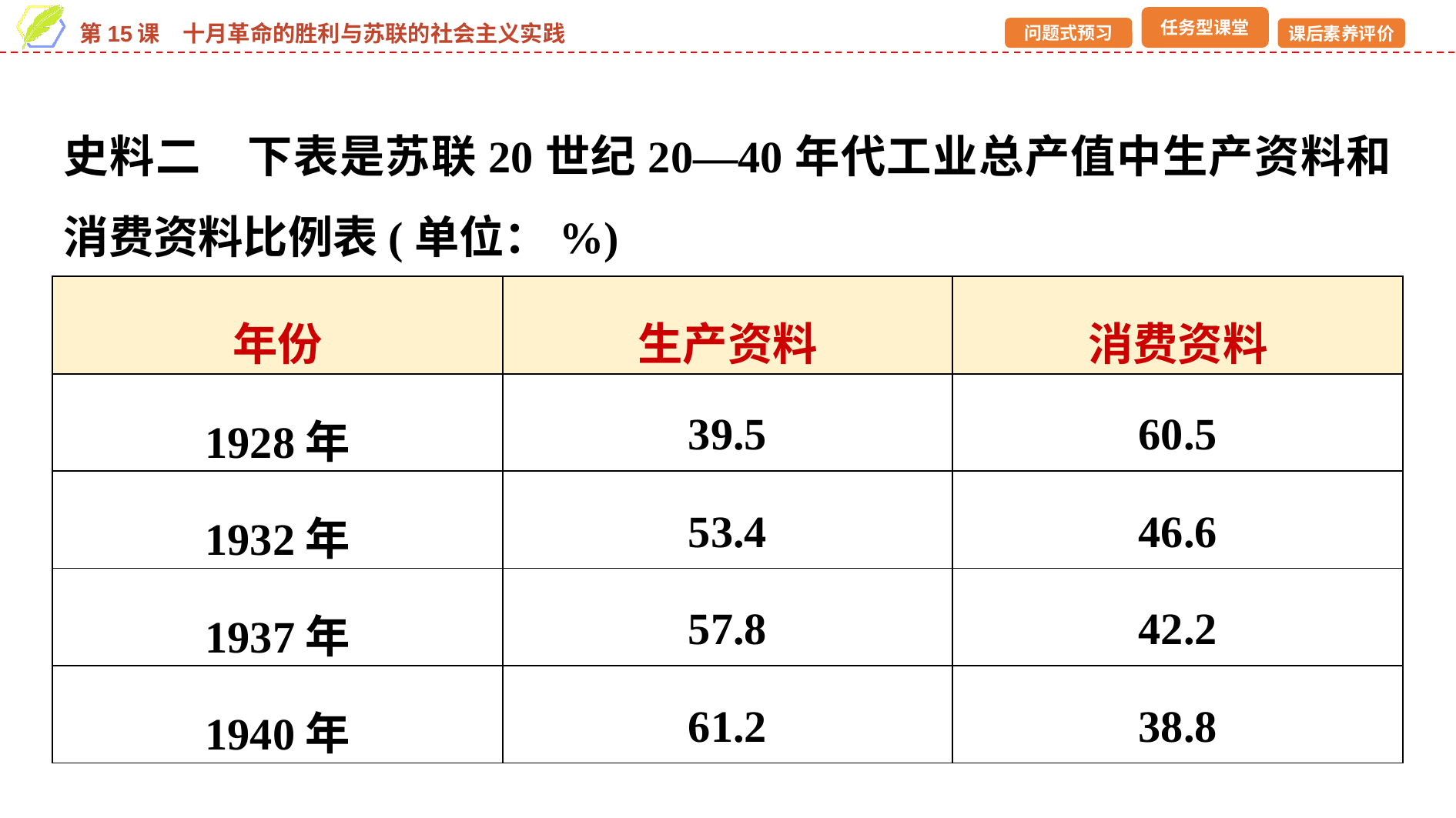

史料二　下表是苏联20世纪20—40年代工业总产值中生产资料和消费资料比例表(单位：%)
| 年份 | 生产资料 | 消费资料 |
| --- | --- | --- |
| 1928年 | 39.5 | 60.5 |
| 1932年 | 53.4 | 46.6 |
| 1937年 | 57.8 | 42.2 |
| 1940年 | 61.2 | 38.8 |